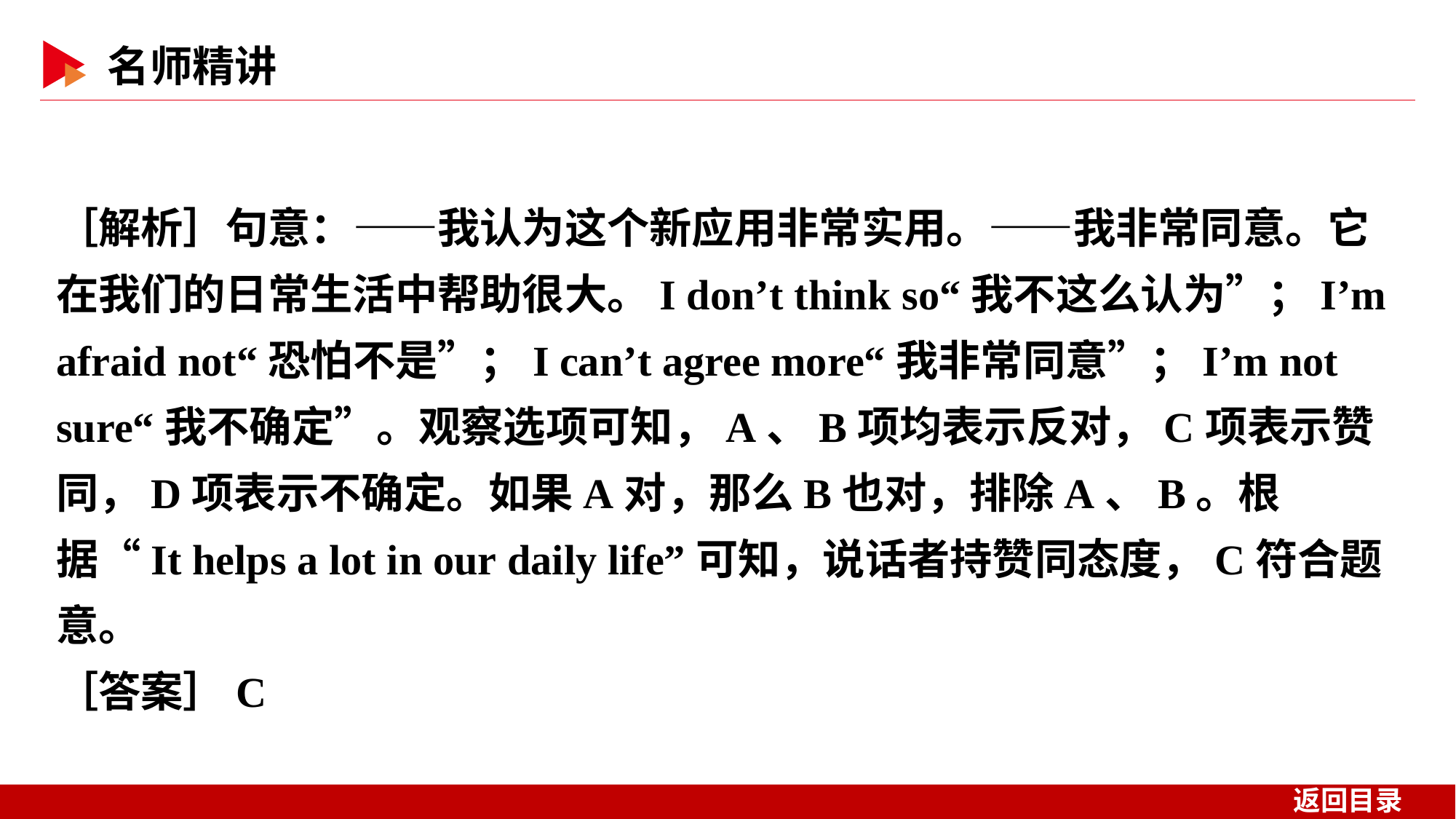

［解析］句意：——我认为这个新应用非常实用。——我非常同意。它在我们的日常生活中帮助很大。I don’t think so“我不这么认为”；I’m afraid not“恐怕不是”；I can’t agree more“我非常同意”；I’m not sure“我不确定”。观察选项可知，A、B项均表示反对，C项表示赞同，D项表示不确定。如果A对，那么B也对，排除A、B。根据“It helps a lot in our daily life”可知，说话者持赞同态度，C符合题意。
［答案］C